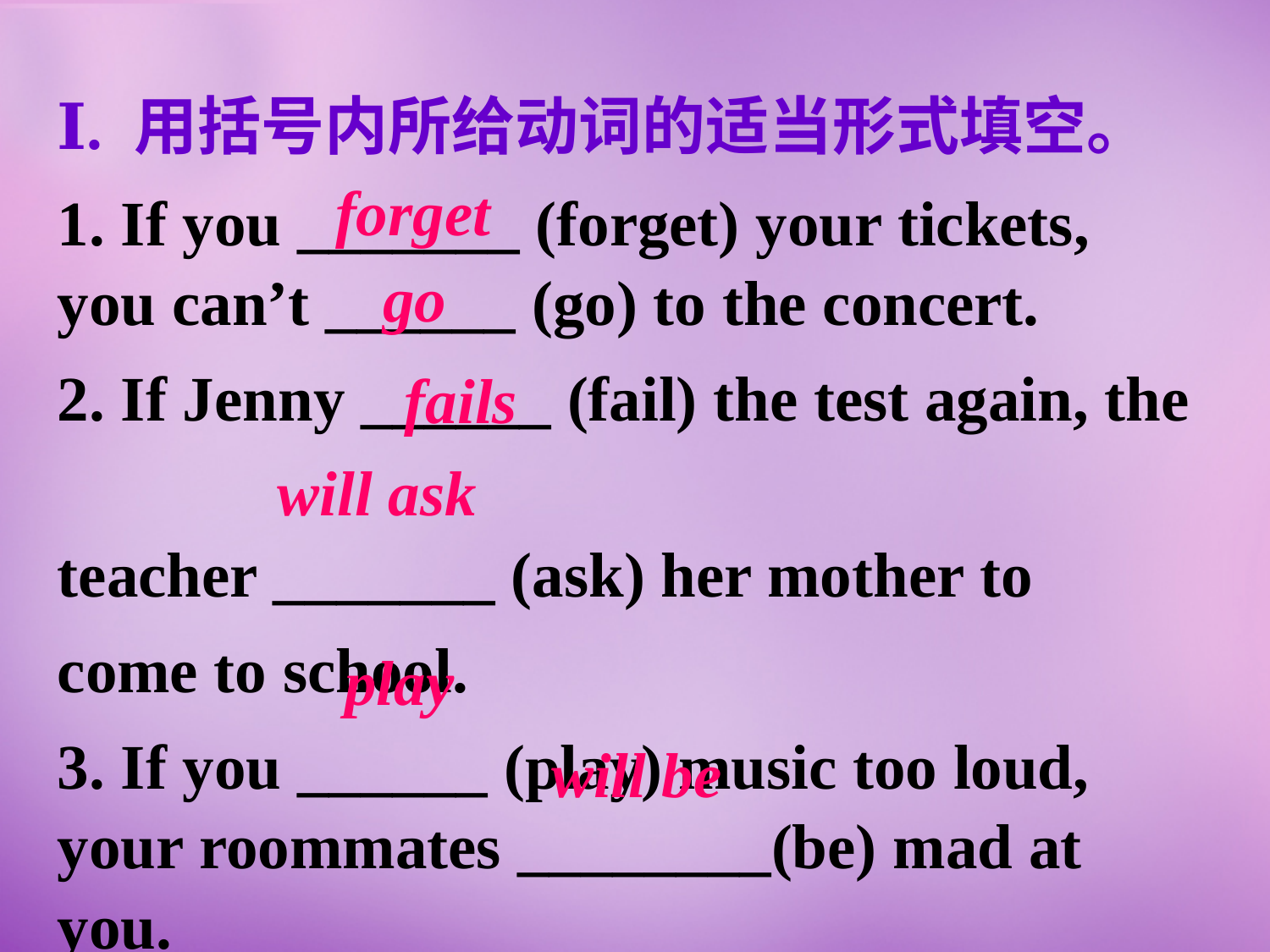

Ⅰ. 用括号内所给动词的适当形式填空。
1. If you _______ (forget) your tickets, you can’t ______ (go) to the concert.
2. If Jenny ______ (fail) the test again, the
teacher _______ (ask) her mother to
come to school.
3. If you ______ (play) music too loud, your roommates ________(be) mad at you.
   forget
      go
        fails
will ask
   play
                will be